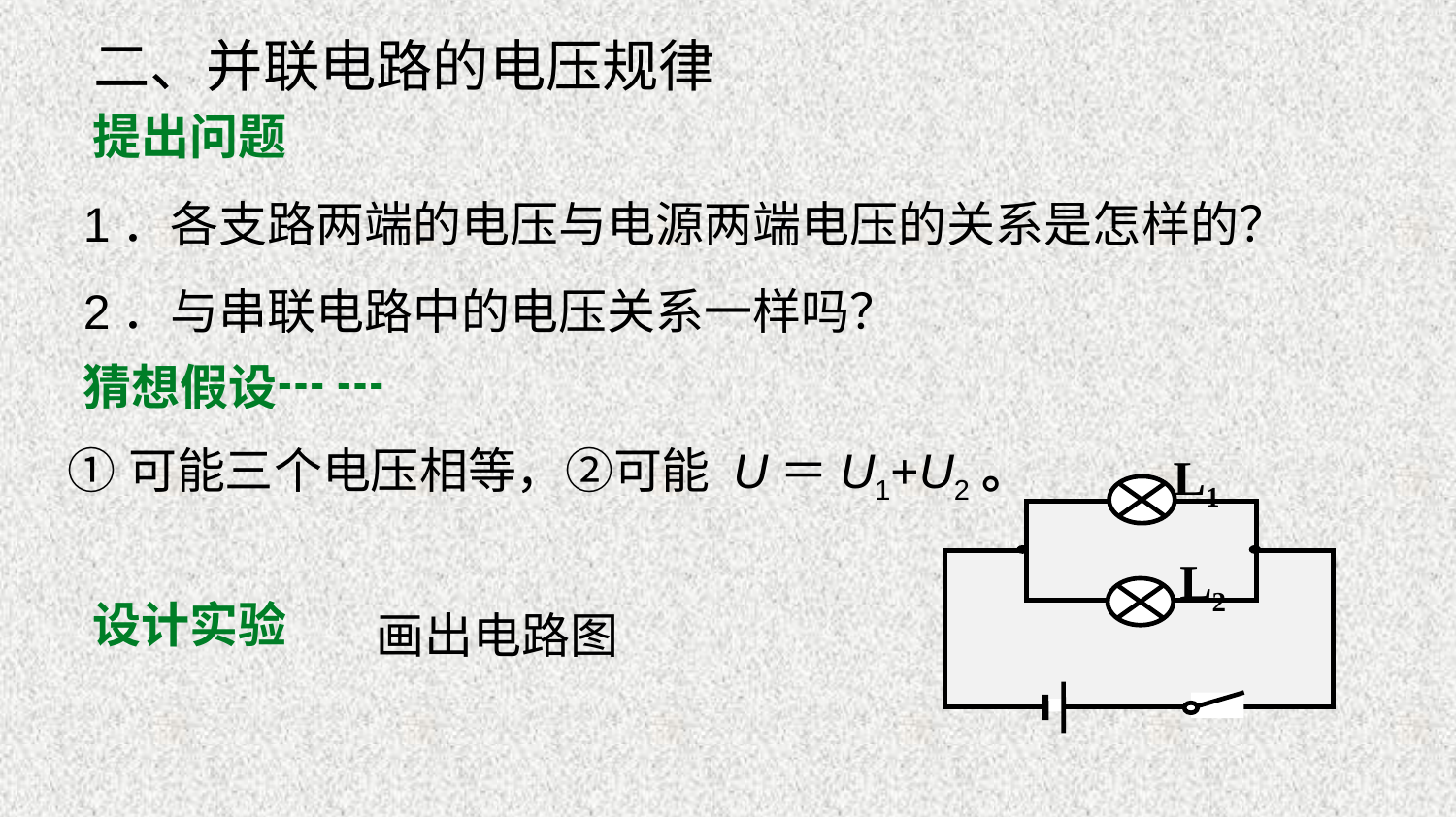

二、并联电路的电压规律
提出问题
1．各支路两端的电压与电源两端电压的关系是怎样的？
2．与串联电路中的电压关系一样吗？
猜想假设┅ ┅
①可能三个电压相等，②可能 U＝U1+U2。
L1

L2

设计实验
画出电路图